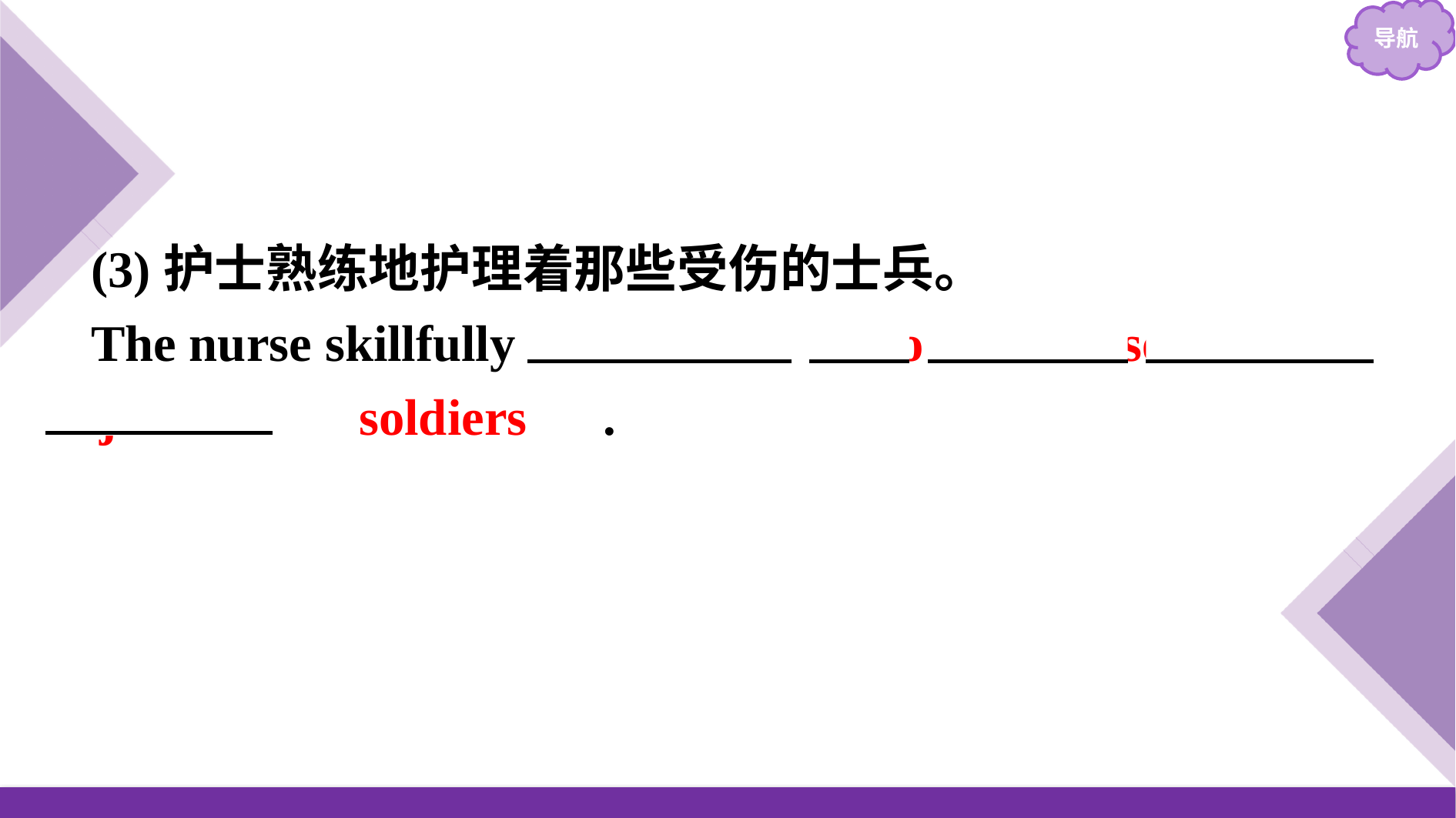

(3)护士熟练地护理着那些受伤的士兵。
The nurse skillfully 　tended　　to　　those 　injured　 　soldiers　.